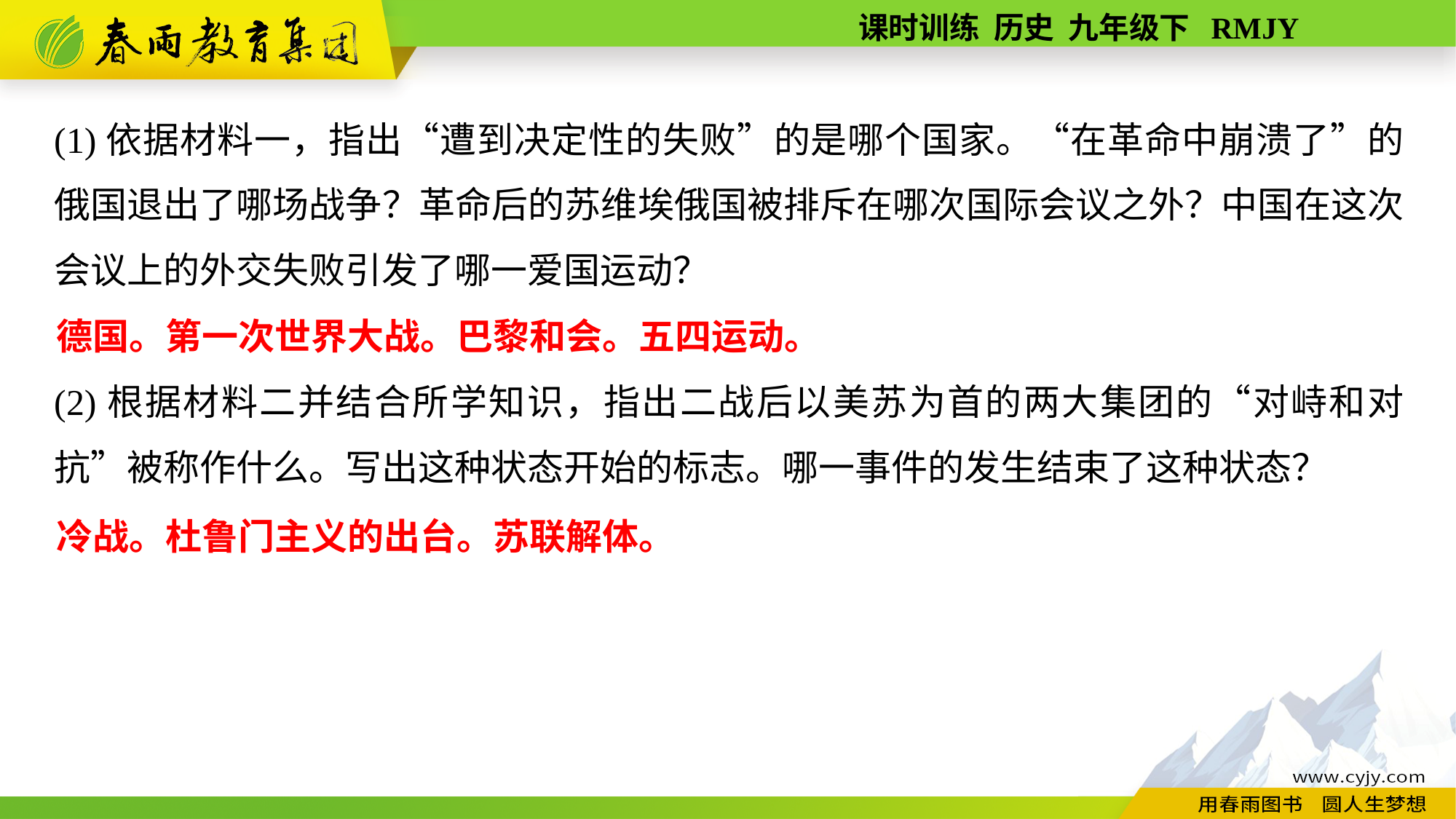

(1)依据材料一，指出“遭到决定性的失败”的是哪个国家。“在革命中崩溃了”的俄国退出了哪场战争？革命后的苏维埃俄国被排斥在哪次国际会议之外？中国在这次会议上的外交失败引发了哪一爱国运动？

(2)根据材料二并结合所学知识，指出二战后以美苏为首的两大集团的“对峙和对抗”被称作什么。写出这种状态开始的标志。哪一事件的发生结束了这种状态？

德国。第一次世界大战。巴黎和会。五四运动。
冷战。杜鲁门主义的出台。苏联解体。